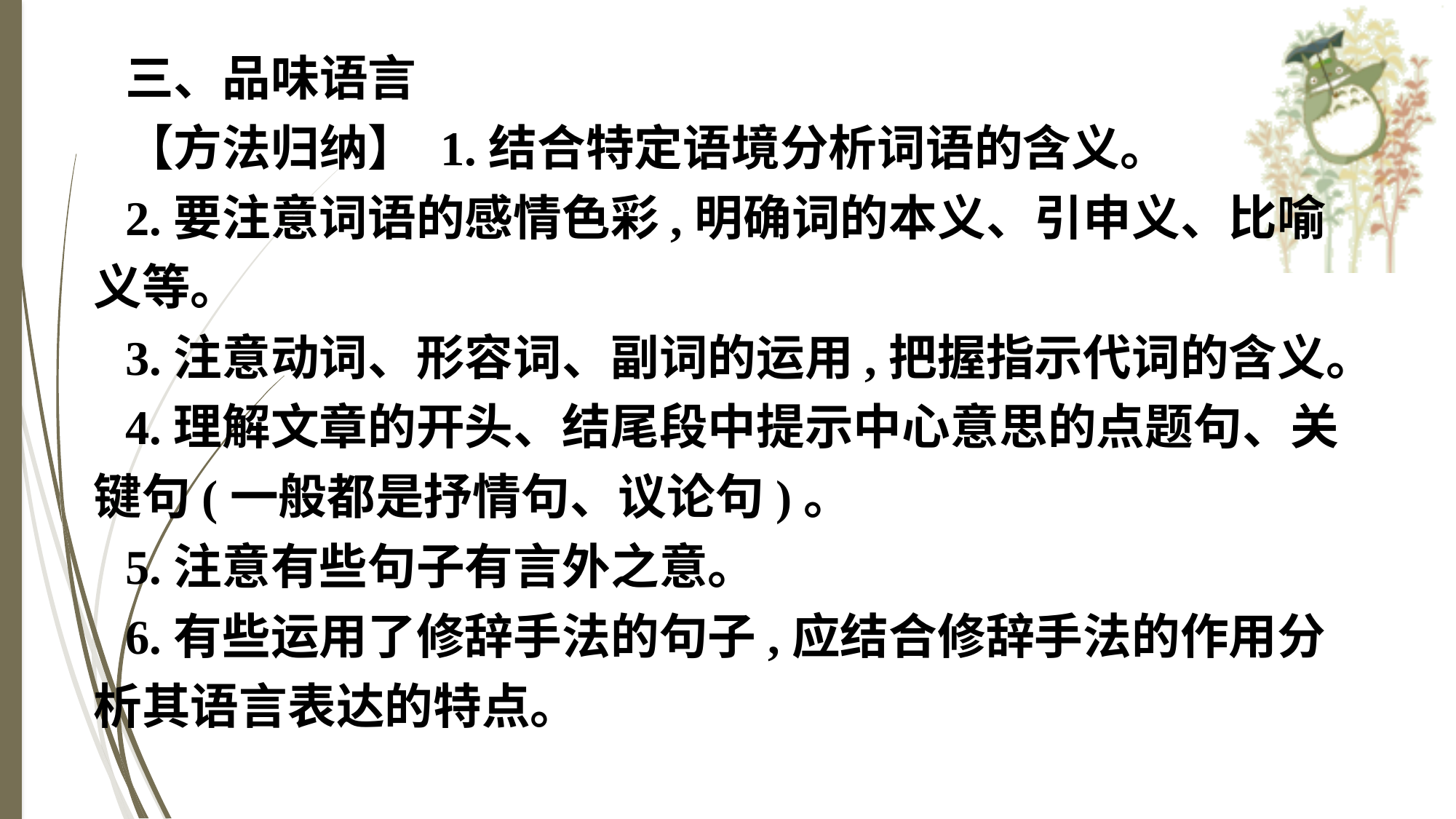

三、品味语言
【方法归纳】 1.结合特定语境分析词语的含义。
2.要注意词语的感情色彩,明确词的本义、引申义、比喻义等。
3.注意动词、形容词、副词的运用,把握指示代词的含义。
4.理解文章的开头、结尾段中提示中心意思的点题句、关键句(一般都是抒情句、议论句)。
5.注意有些句子有言外之意。
6.有些运用了修辞手法的句子,应结合修辞手法的作用分析其语言表达的特点。